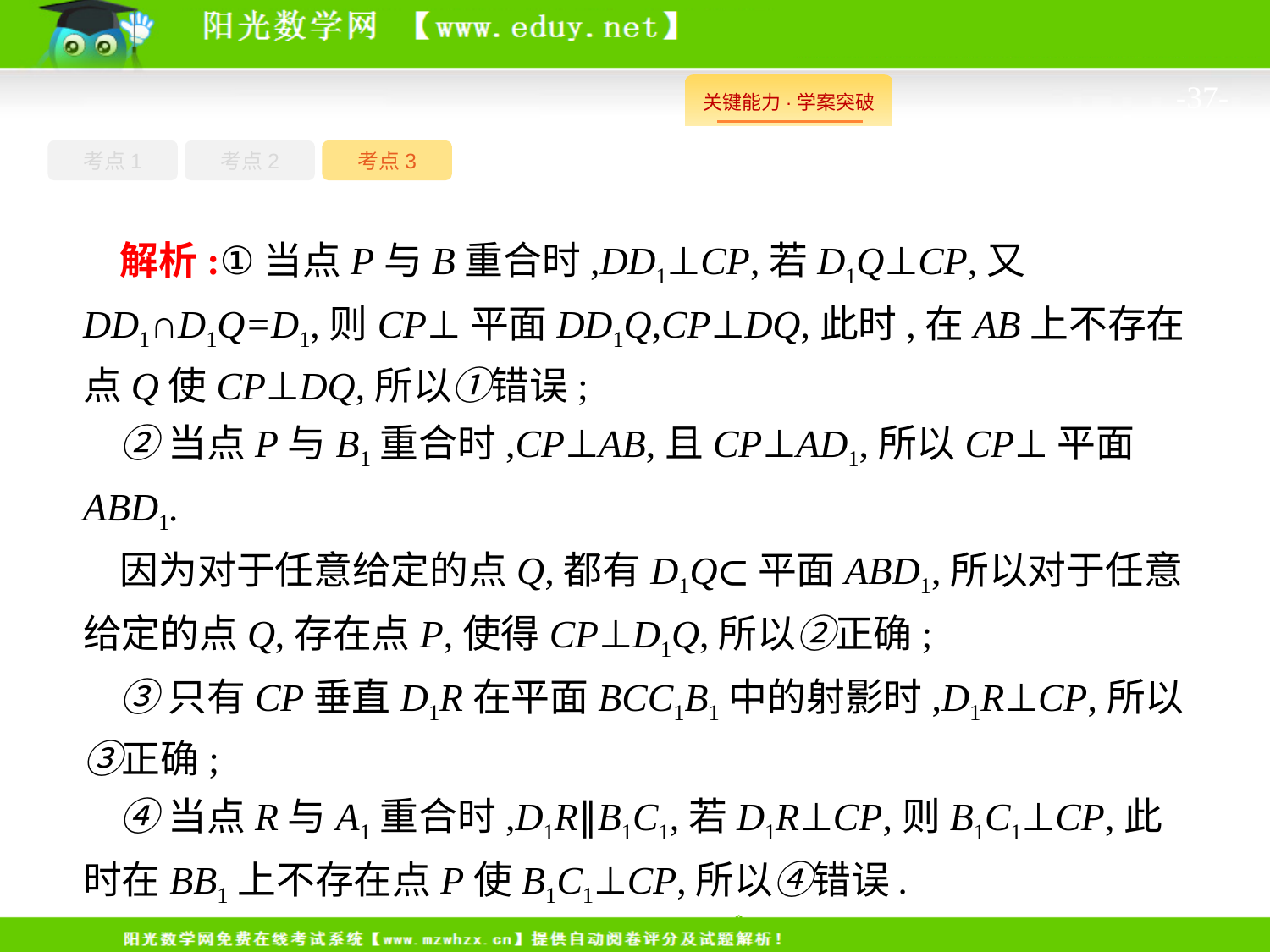

-37-
考点1
考点3
考点2
解析:①当点P与B重合时,DD1⊥CP,若D1Q⊥CP,又DD1∩D1Q=D1,则CP⊥平面DD1Q,CP⊥DQ,此时,在AB上不存在点Q使CP⊥DQ,所以①错误;
②当点P与B1重合时,CP⊥AB,且CP⊥AD1,所以CP⊥平面ABD1.
因为对于任意给定的点Q,都有D1Q⊂平面ABD1,所以对于任意给定的点Q,存在点P,使得CP⊥D1Q,所以②正确;
③只有CP垂直D1R在平面BCC1B1中的射影时,D1R⊥CP,所以③正确;
④当点R与A1重合时,D1R∥B1C1,若D1R⊥CP,则B1C1⊥CP,此时在BB1上不存在点P使B1C1⊥CP,所以④错误.